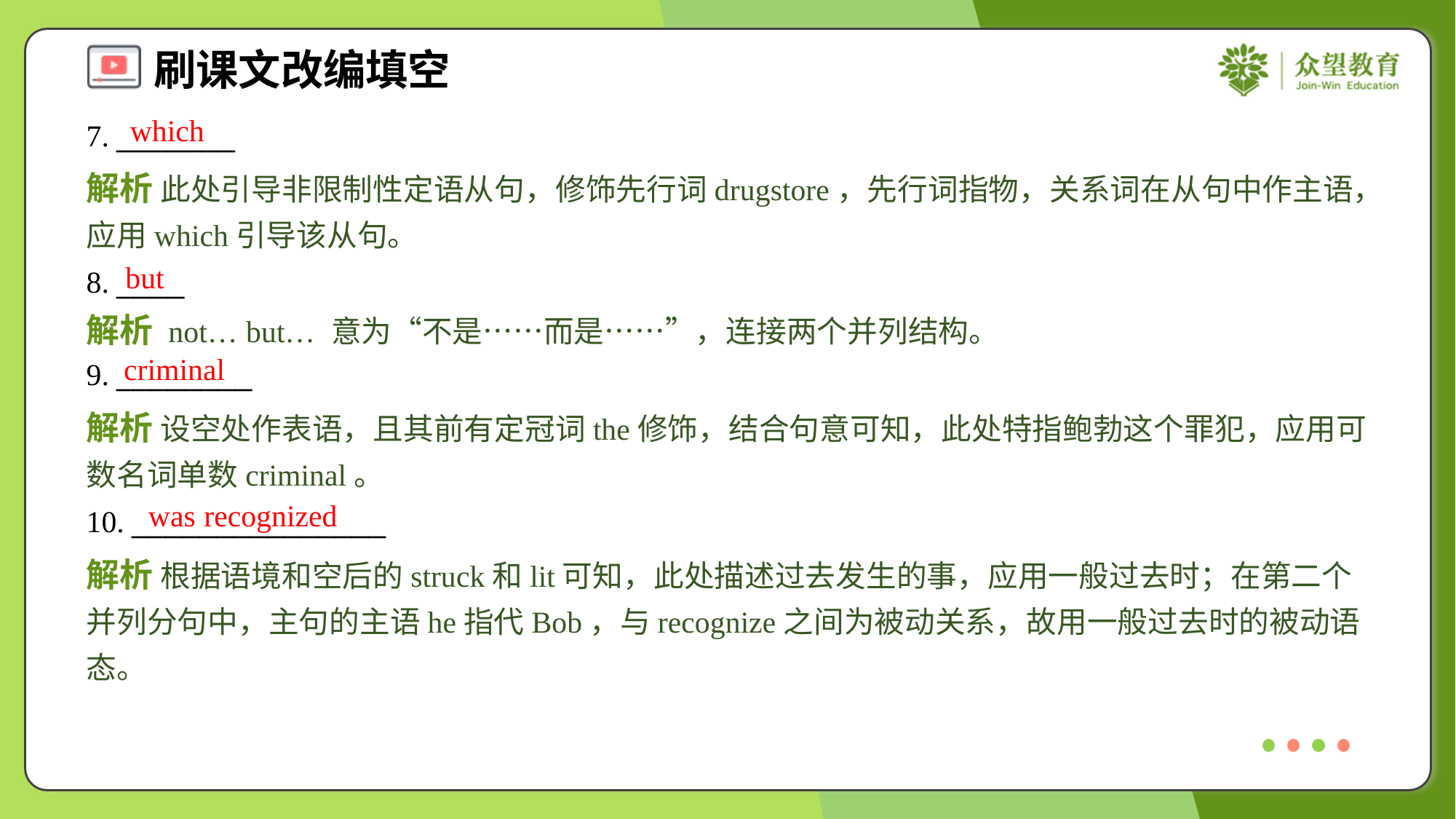

which
7. _______
解析 此处引导非限制性定语从句，修饰先行词drugstore，先行词指物，关系词在从句中作主语，应用which引导该从句。
but
8. ____
解析 not… but… 意为“不是……而是……”，连接两个并列结构。
criminal
9. ________
解析 设空处作表语，且其前有定冠词the修饰，结合句意可知，此处特指鲍勃这个罪犯，应用可数名词单数criminal。
was recognized
10. _______________
解析 根据语境和空后的struck和lit可知，此处描述过去发生的事，应用一般过去时；在第二个并列分句中，主句的主语he指代Bob，与recognize之间为被动关系，故用一般过去时的被动语态。